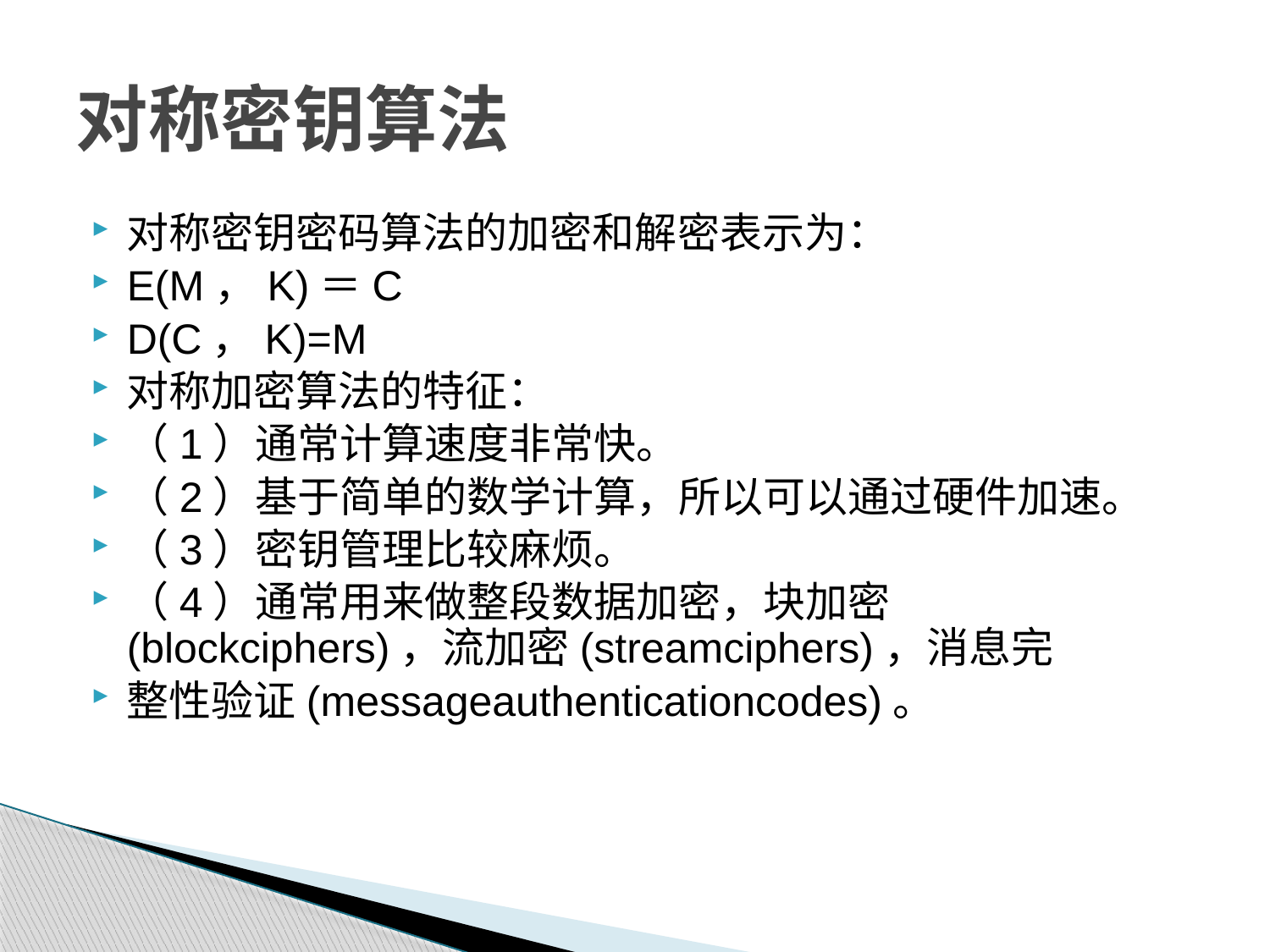

# 对称密钥算法
对称密钥密码算法的加密和解密表示为：
E(M，K)＝C
D(C，K)=M
对称加密算法的特征：
（1）通常计算速度非常快。
（2）基于简单的数学计算，所以可以通过硬件加速。
（3）密钥管理比较麻烦。
（4）通常用来做整段数据加密，块加密(blockciphers)，流加密(streamciphers)，消息完
整性验证(messageauthenticationcodes)。